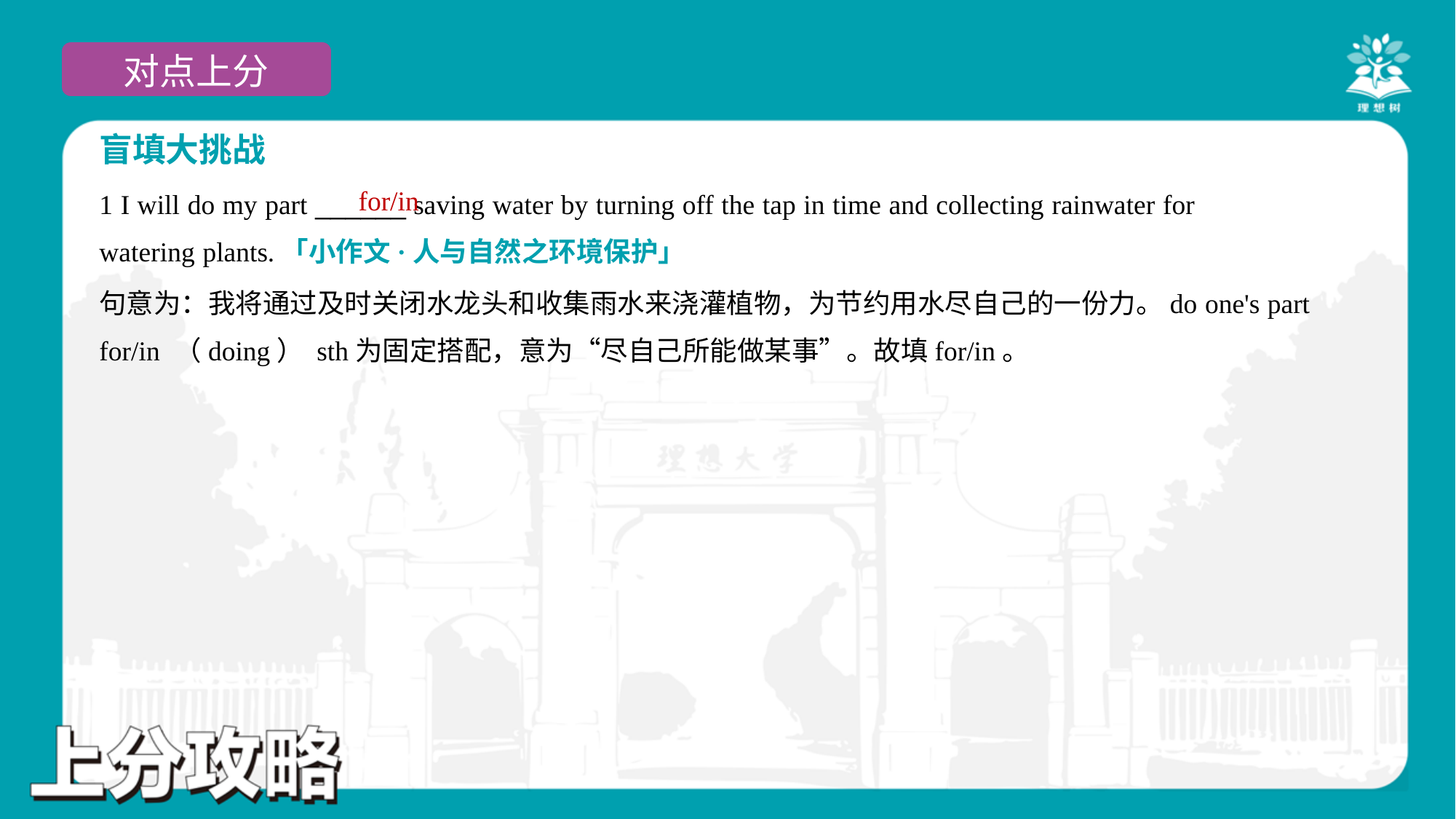

盲填大挑战
for/in
1 I will do my part ______ saving water by turning off the tap in time and collecting rainwater for
watering plants.「小作文·人与自然之环境保护」
句意为：我将通过及时关闭水龙头和收集雨水来浇灌植物，为节约用水尽自己的一份力。do one's part
for/in （doing） sth为固定搭配，意为“尽自己所能做某事”。故填for/in。